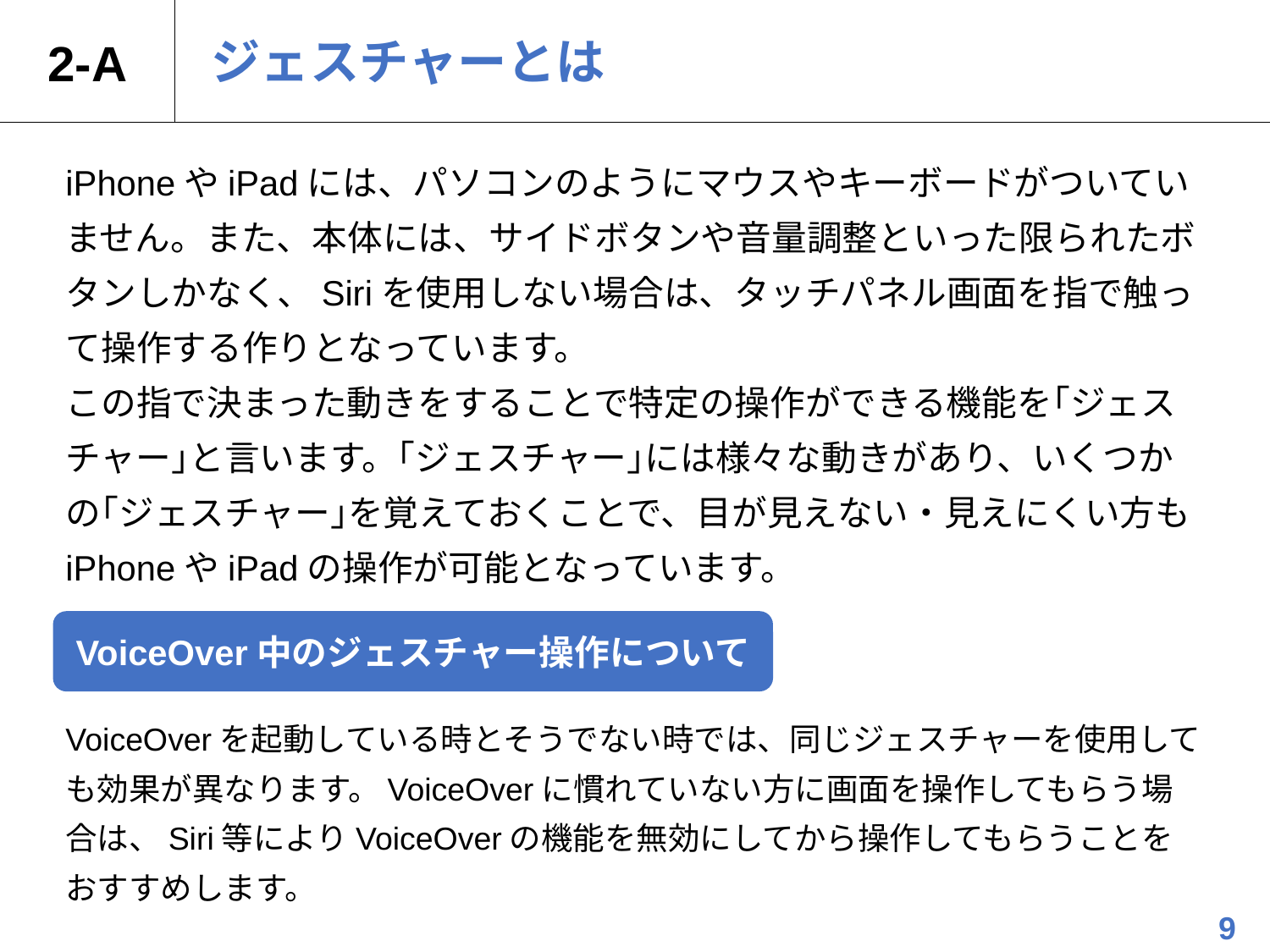

# 2-A
ジェスチャーとは
iPhoneやiPadには、パソコンのようにマウスやキーボードがついていません。また、本体には、サイドボタンや音量調整といった限られたボタンしかなく、Siriを使用しない場合は、タッチパネル画面を指で触って操作する作りとなっています。
この指で決まった動きをすることで特定の操作ができる機能を｢ジェスチャー｣と言います。｢ジェスチャー｣には様々な動きがあり、いくつかの｢ジェスチャー｣を覚えておくことで、目が見えない・見えにくい方もiPhoneやiPadの操作が可能となっています。
VoiceOver中のジェスチャー操作について
VoiceOverを起動している時とそうでない時では、同じジェスチャーを使用しても効果が異なります。VoiceOverに慣れていない方に画面を操作してもらう場合は、Siri等によりVoiceOverの機能を無効にしてから操作してもらうことをおすすめします。
9